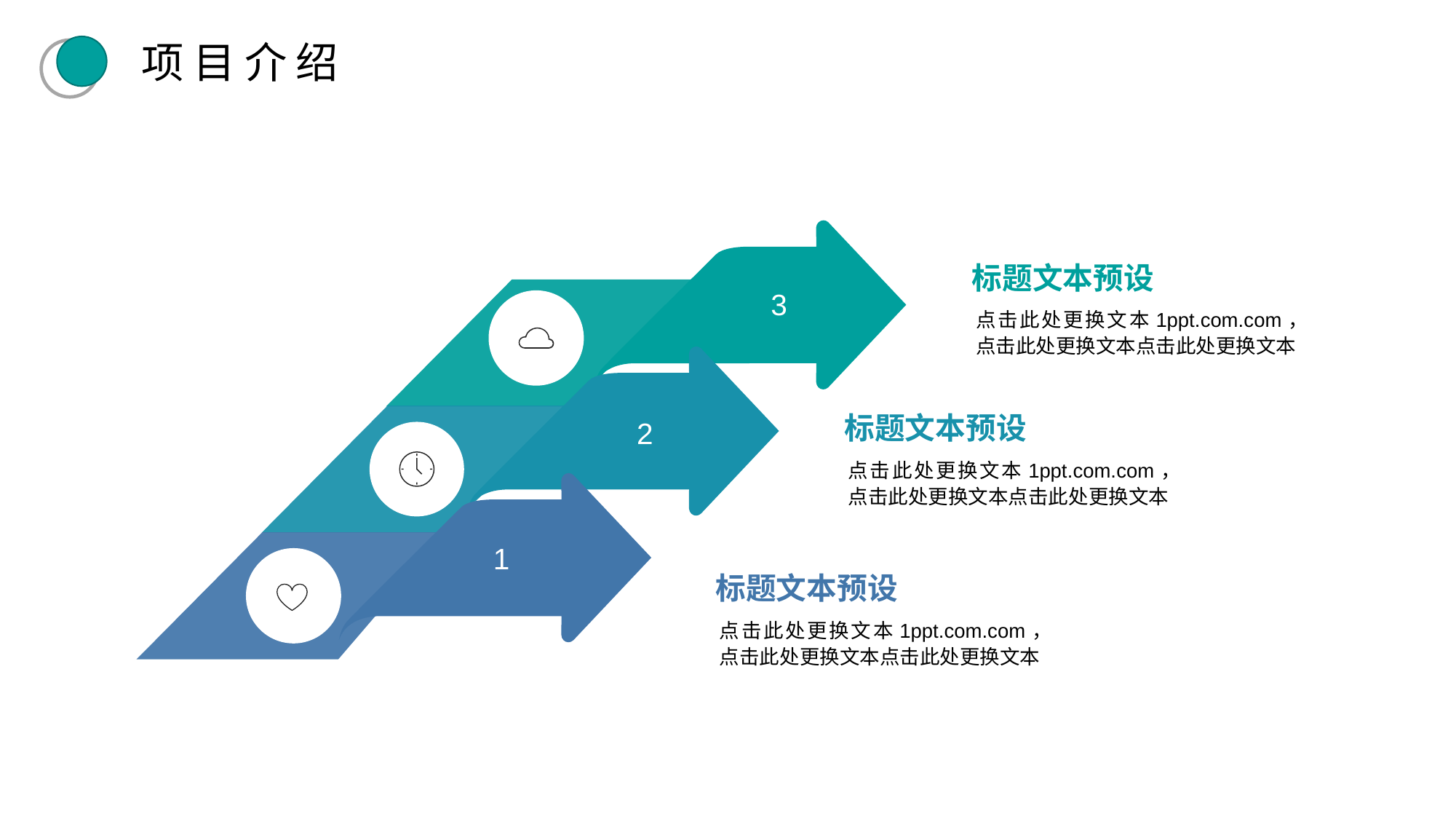

项目介绍

标题文本预设

3

点击此处更换文本1ppt.com.com，点击此处更换文本点击此处更换文本

标题文本预设

2

点击此处更换文本1ppt.com.com，点击此处更换文本点击此处更换文本

1

标题文本预设

点击此处更换文本1ppt.com.com，点击此处更换文本点击此处更换文本